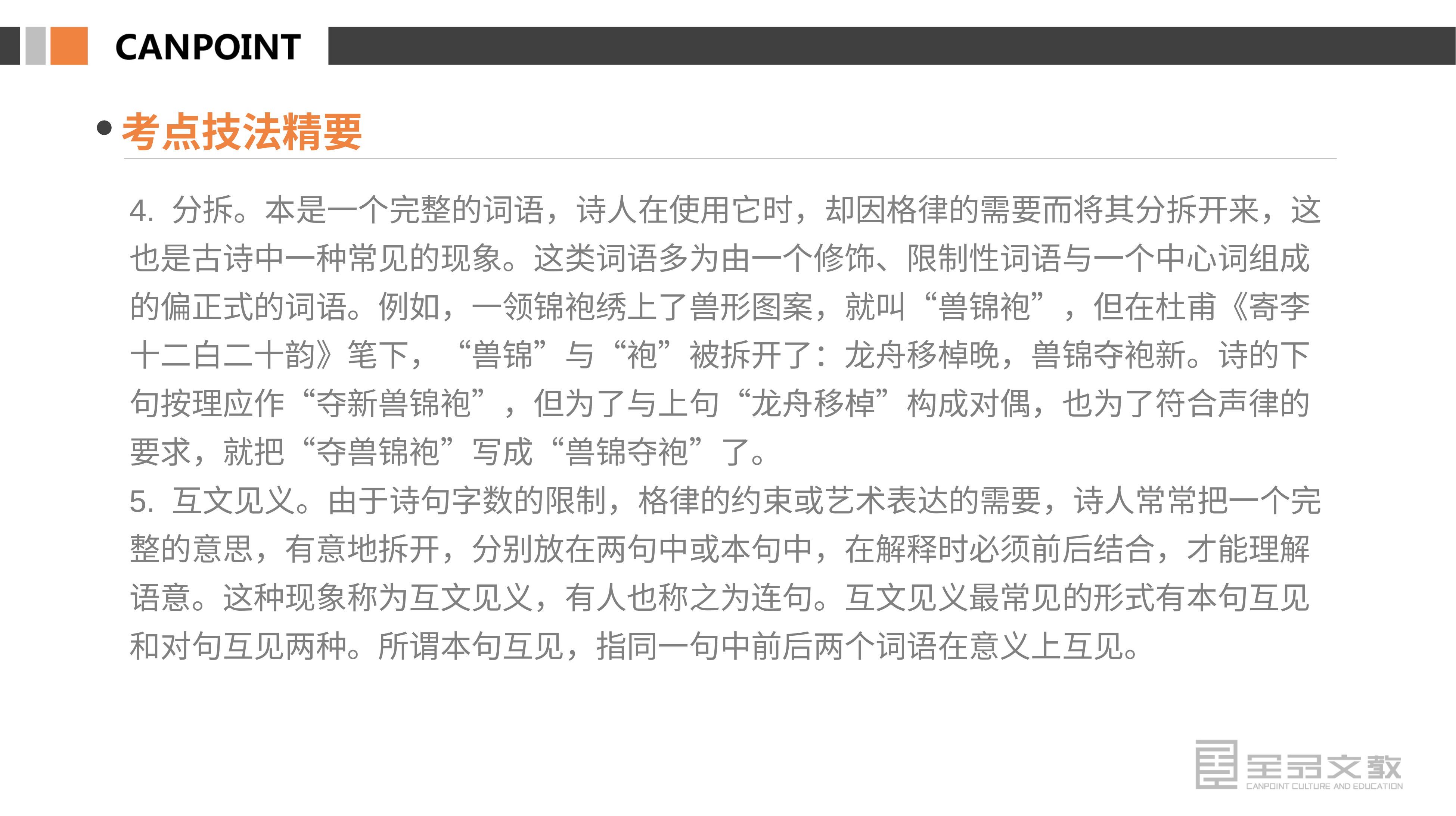

考点技法精要

4. 分拆。本是一个完整的词语，诗人在使用它时，却因格律的需要而将其分拆开来，这也是古诗中一种常见的现象。这类词语多为由一个修饰、限制性词语与一个中心词组成的偏正式的词语。例如，一领锦袍绣上了兽形图案，就叫“兽锦袍”，但在杜甫《寄李十二白二十韵》笔下，“兽锦”与“袍”被拆开了：龙舟移棹晚，兽锦夺袍新。诗的下句按理应作“夺新兽锦袍”，但为了与上句“龙舟移棹”构成对偶，也为了符合声律的要求，就把“夺兽锦袍”写成“兽锦夺袍”了。
5. 互文见义。由于诗句字数的限制，格律的约束或艺术表达的需要，诗人常常把一个完整的意思，有意地拆开，分别放在两句中或本句中，在解释时必须前后结合，才能理解语意。这种现象称为互文见义，有人也称之为连句。互文见义最常见的形式有本句互见和对句互见两种。所谓本句互见，指同一句中前后两个词语在意义上互见。